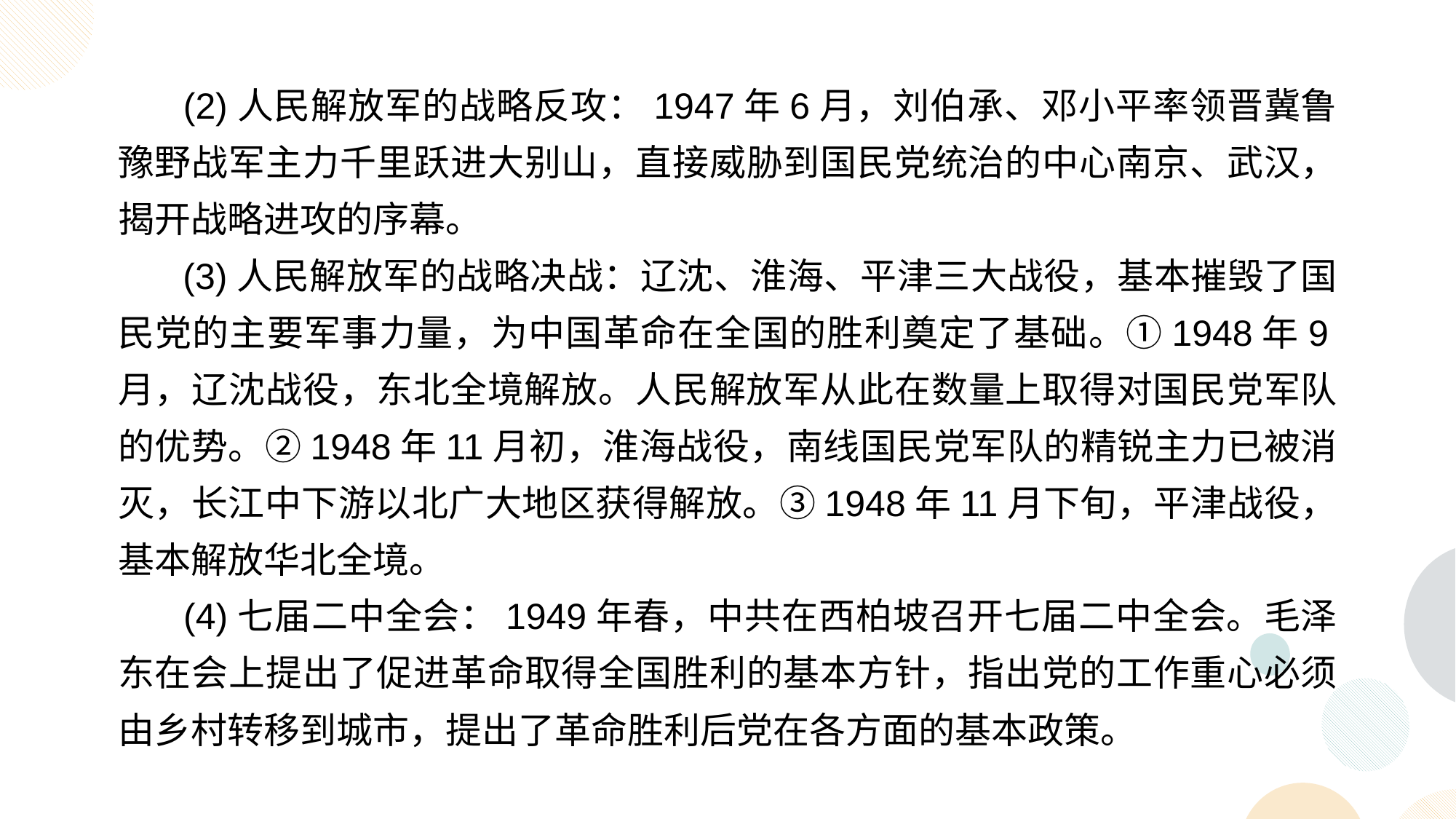

(2)人民解放军的战略反攻：1947年6月，刘伯承、邓小平率领晋冀鲁豫野战军主力千里跃进大别山，直接威胁到国民党统治的中心南京、武汉，揭开战略进攻的序幕。
 (3)人民解放军的战略决战：辽沈、淮海、平津三大战役，基本摧毁了国民党的主要军事力量，为中国革命在全国的胜利奠定了基础。①1948年9月，辽沈战役，东北全境解放。人民解放军从此在数量上取得对国民党军队的优势。②1948年11月初，淮海战役，南线国民党军队的精锐主力已被消灭，长江中下游以北广大地区获得解放。③1948年11月下旬，平津战役，基本解放华北全境。
 (4)七届二中全会：1949年春，中共在西柏坡召开七届二中全会。毛泽东在会上提出了促进革命取得全国胜利的基本方针，指出党的工作重心必须由乡村转移到城市，提出了革命胜利后党在各方面的基本政策。